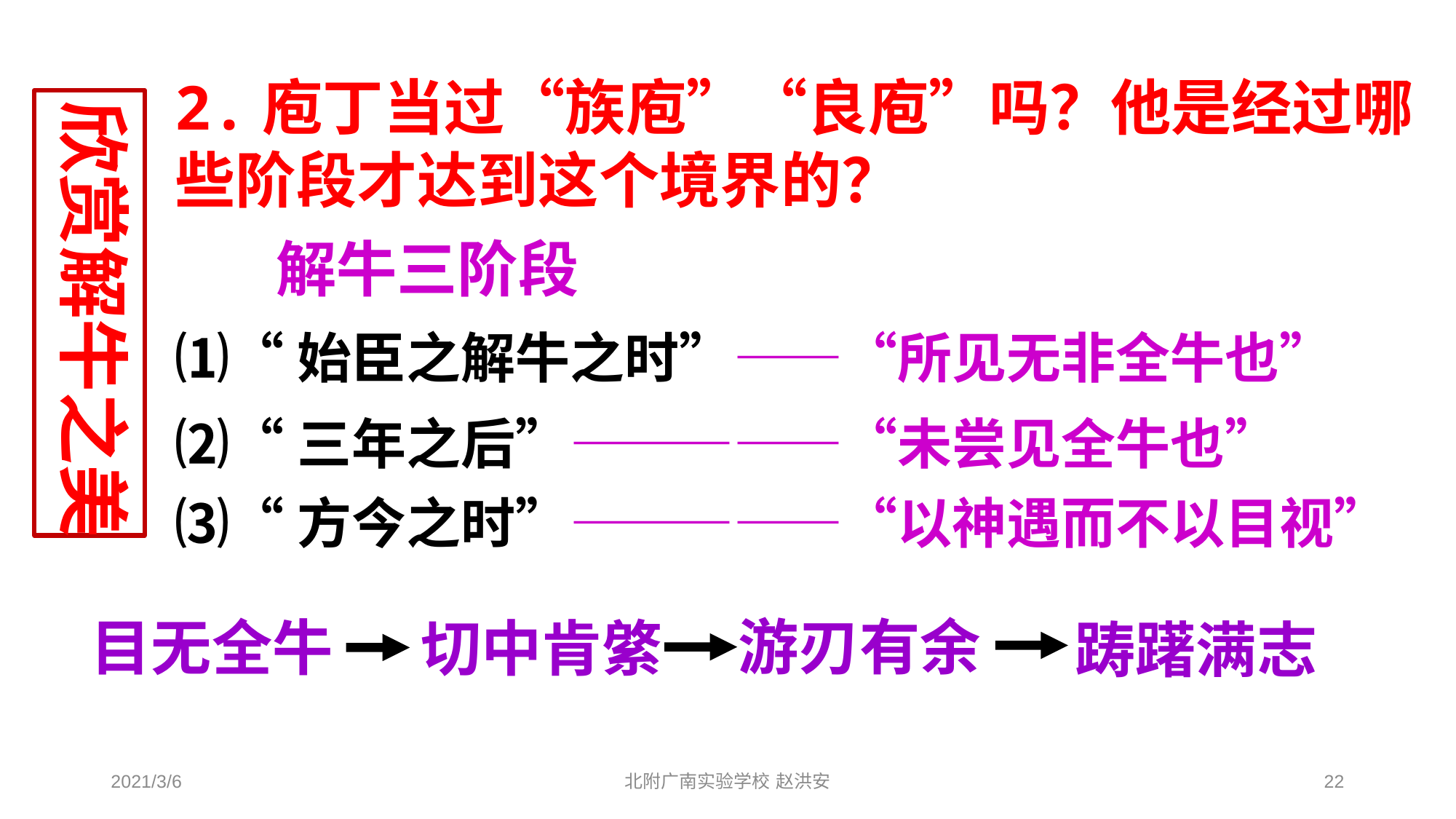

2.庖丁当过“族庖”“良庖”吗？他是经过哪些阶段才达到这个境界的？
欣赏解牛之美
解牛三阶段
⑴“始臣之解牛之时”——“所见无非全牛也”
⑵“三年之后”—————“未尝见全牛也”
⑶“方今之时”—————“以神遇而不以目视”
游刃有余
目无全牛
切中肯綮
踌躇满志

2021/3/6
北附广南实验学校 赵洪安
22